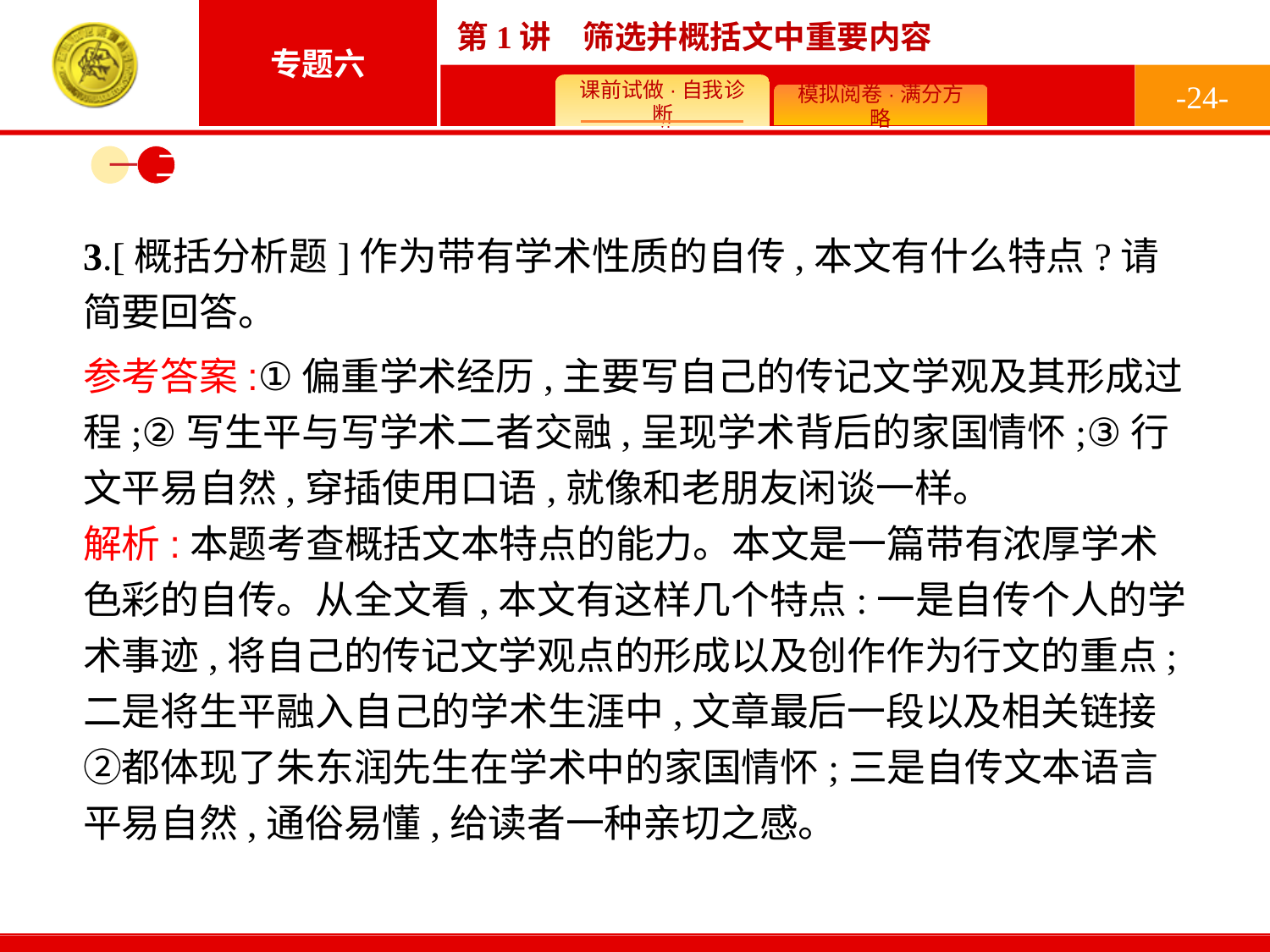

-24-
一
二
3.[概括分析题]作为带有学术性质的自传,本文有什么特点?请简要回答。
参考答案:①偏重学术经历,主要写自己的传记文学观及其形成过程;②写生平与写学术二者交融,呈现学术背后的家国情怀;③行文平易自然,穿插使用口语,就像和老朋友闲谈一样。
解析:本题考查概括文本特点的能力。本文是一篇带有浓厚学术色彩的自传。从全文看,本文有这样几个特点:一是自传个人的学术事迹,将自己的传记文学观点的形成以及创作作为行文的重点;二是将生平融入自己的学术生涯中,文章最后一段以及相关链接②都体现了朱东润先生在学术中的家国情怀;三是自传文本语言平易自然,通俗易懂,给读者一种亲切之感。